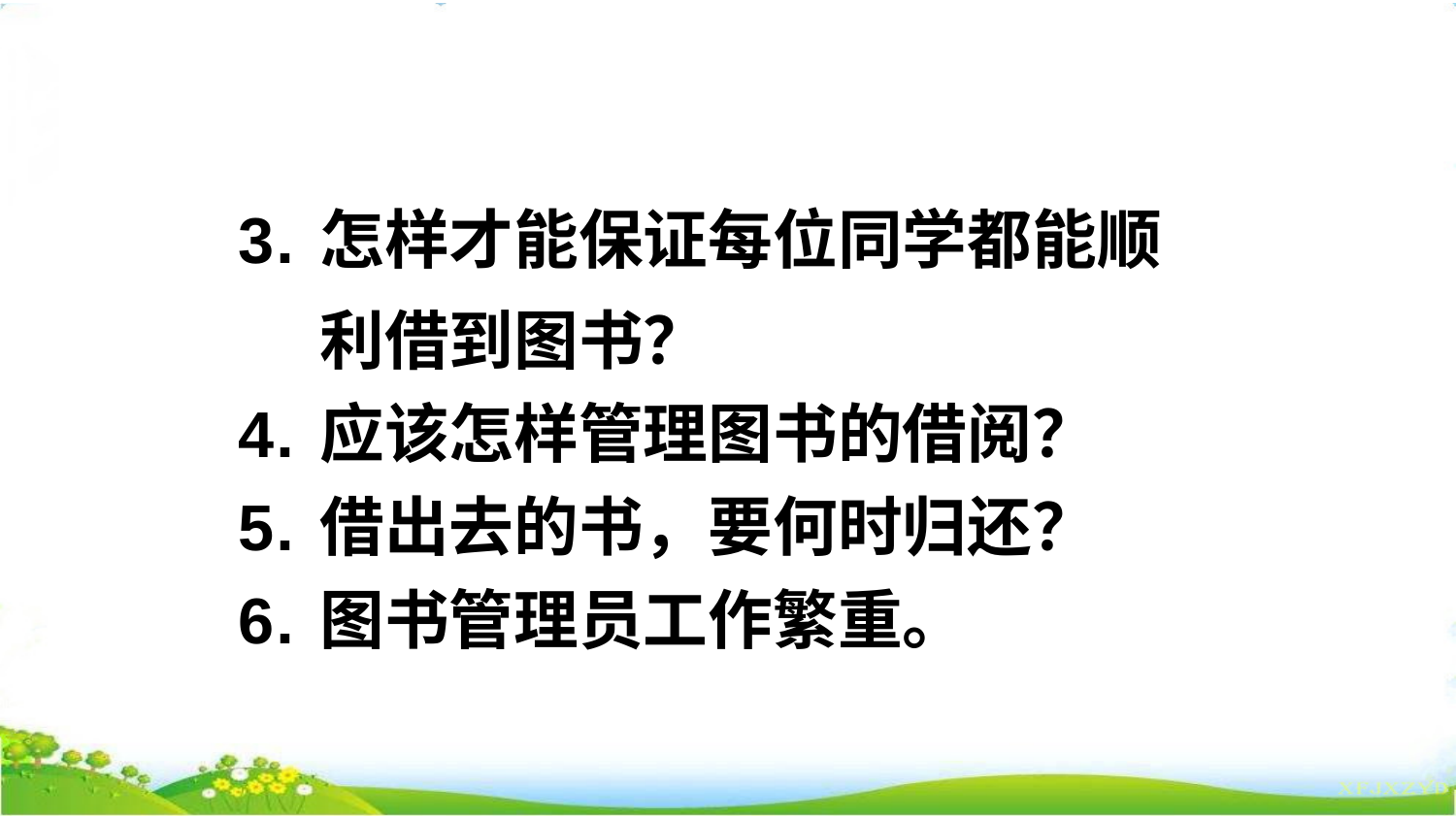

怎样才能保证每位同学都能顺利借到图书？
应该怎样管理图书的借阅？
借出去的书，要何时归还？
图书管理员工作繁重。